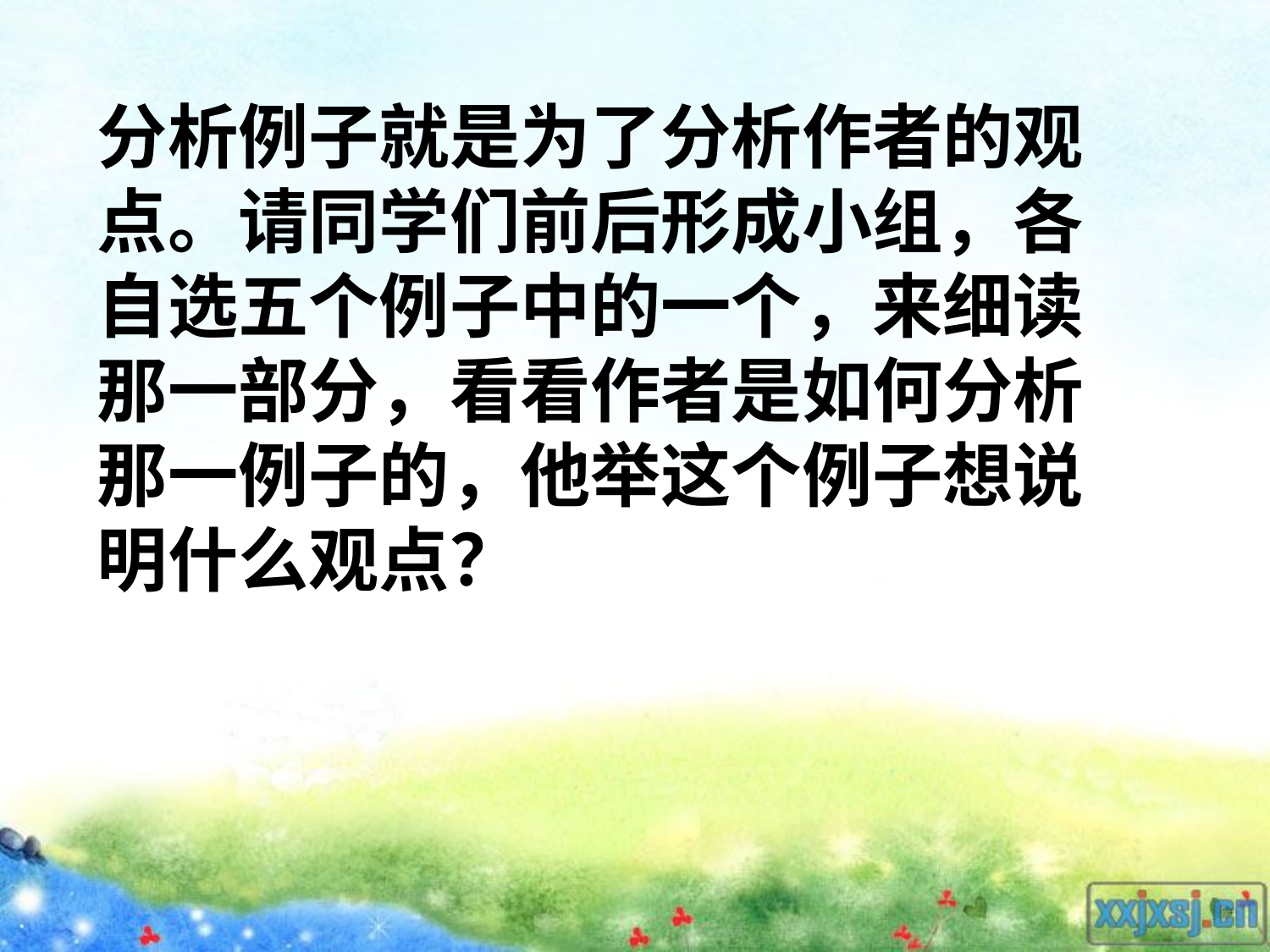

分析例子就是为了分析作者的观点。请同学们前后形成小组，各自选五个例子中的一个，来细读那一部分，看看作者是如何分析那一例子的，他举这个例子想说明什么观点？